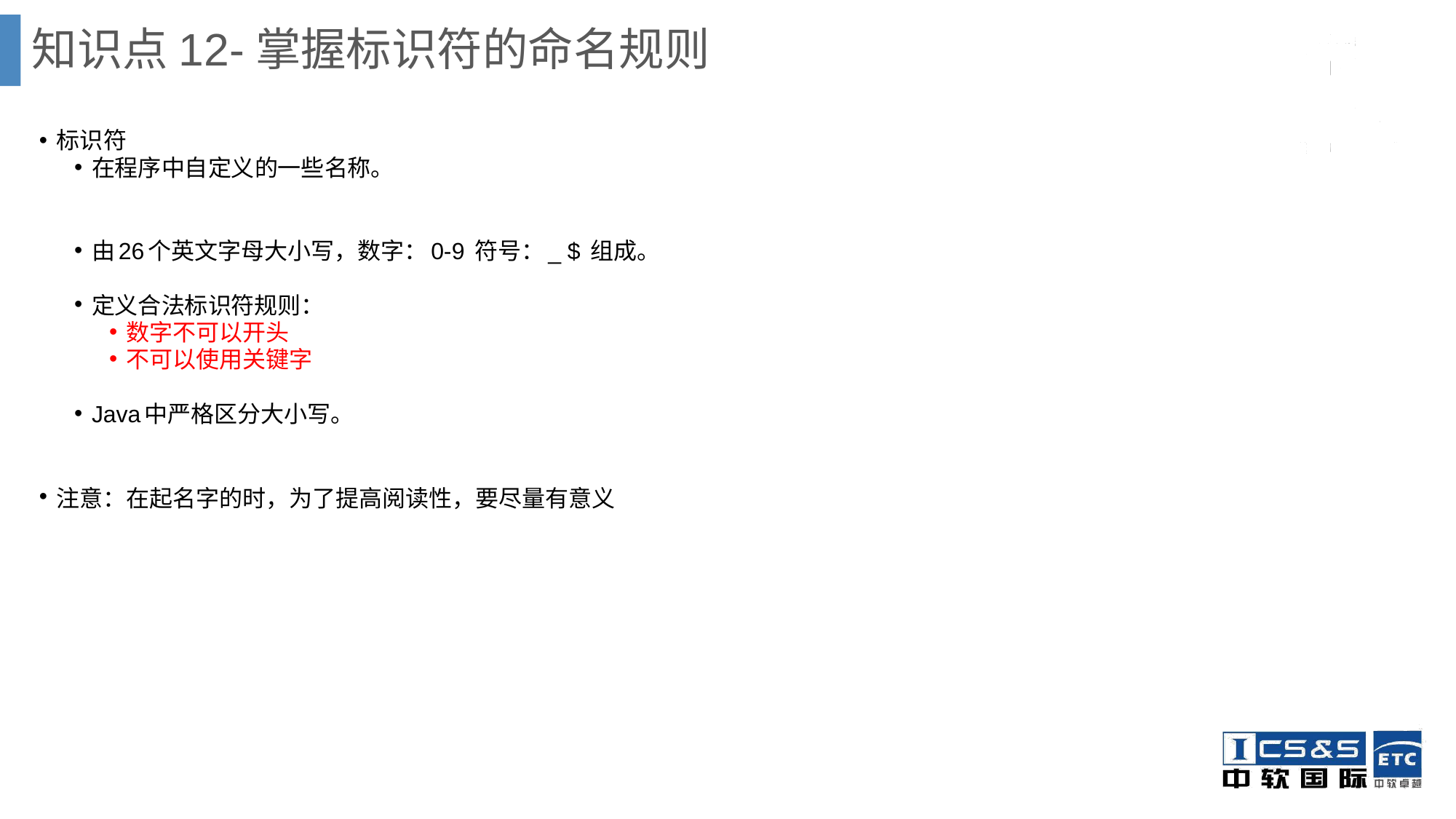

# 知识点12-掌握标识符的命名规则
标识符
在程序中自定义的一些名称。

由26个英文字母大小写，数字：0-9 符号：_ $ 组成。

定义合法标识符规则：
数字不可以开头
不可以使用关键字

Java中严格区分大小写。

注意：在起名字的时，为了提高阅读性，要尽量有意义